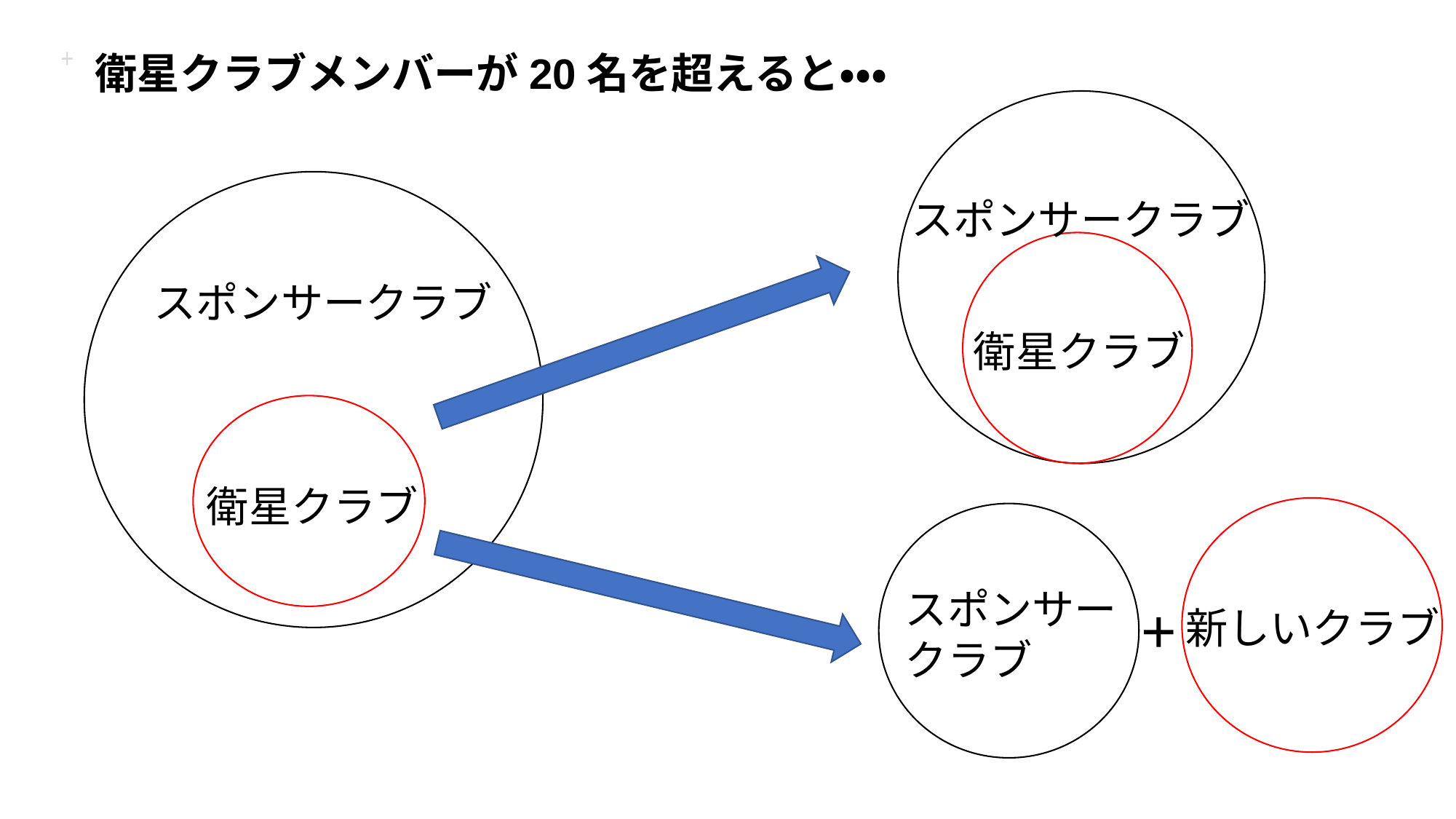

# +
衛星クラブメンバーが20名を超えると・・・

スポンサークラブ

スポンサークラブ

衛星クラブ

衛星クラブ

スポンサークラブ
+
新しいクラブ